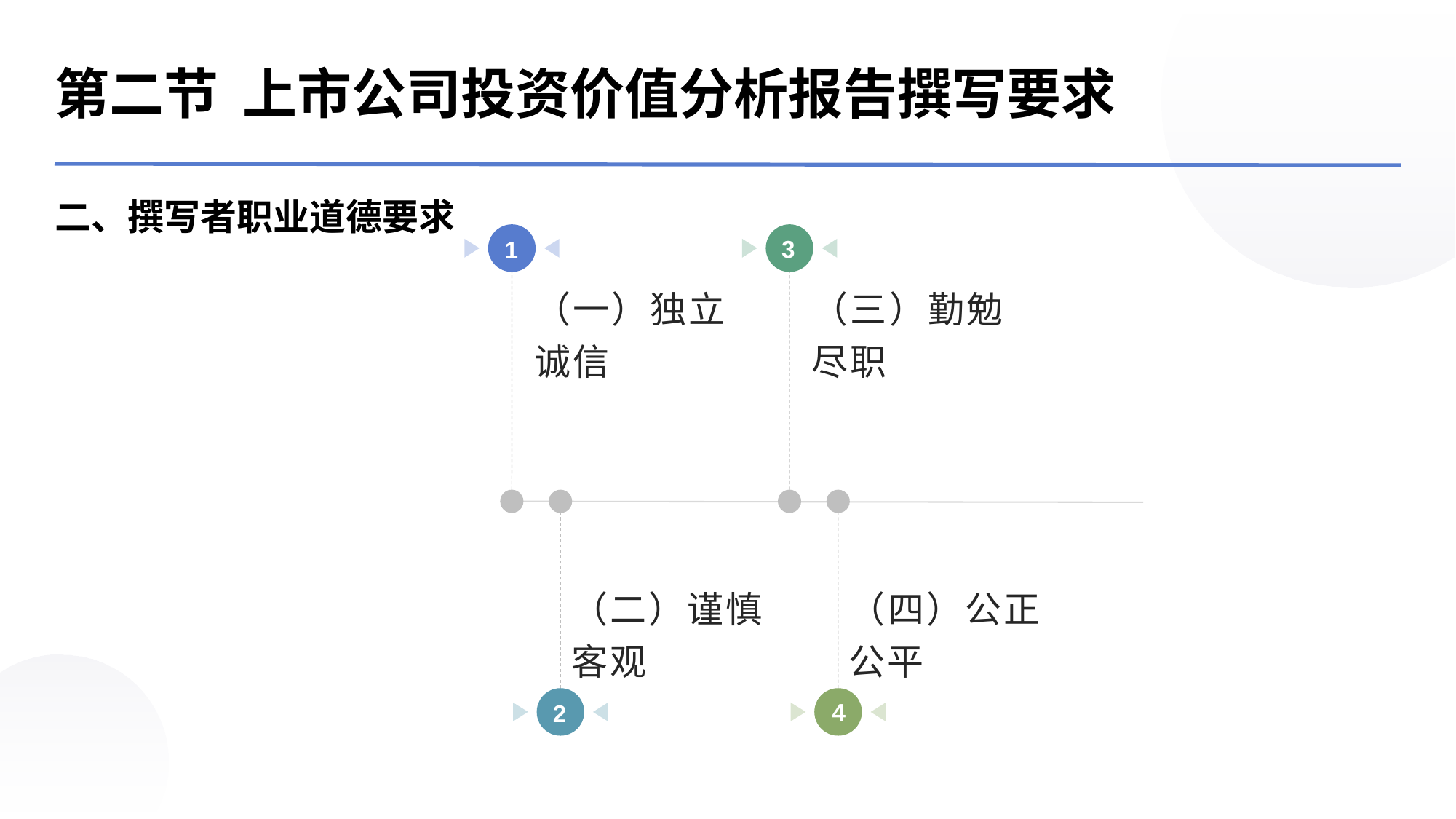

第二节  上市公司投资价值分析报告撰写要求
二、撰写者职业道德要求
3
1

（一）独立诚信
（三）勤勉尽职

（二）谨慎客观
（四）公正公平

4
2

11